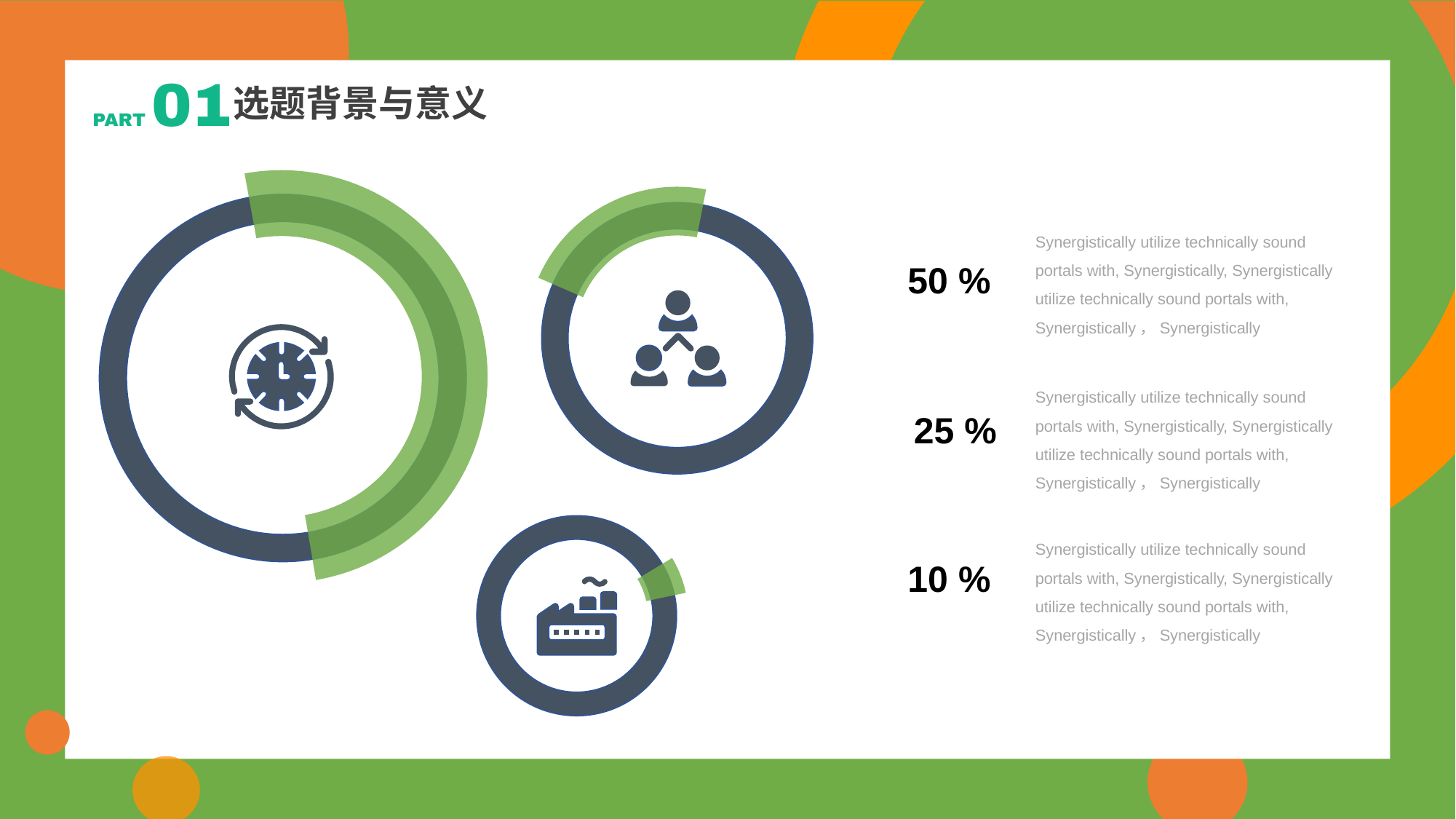

PART 01
选题背景与意义

Synergistically utilize technically sound portals with, Synergistically, Synergistically utilize technically sound portals with, Synergistically，Synergistically
50 %

Synergistically utilize technically sound portals with, Synergistically, Synergistically utilize technically sound portals with, Synergistically，Synergistically
25 %

Synergistically utilize technically sound portals with, Synergistically, Synergistically utilize technically sound portals with, Synergistically，Synergistically
10 %